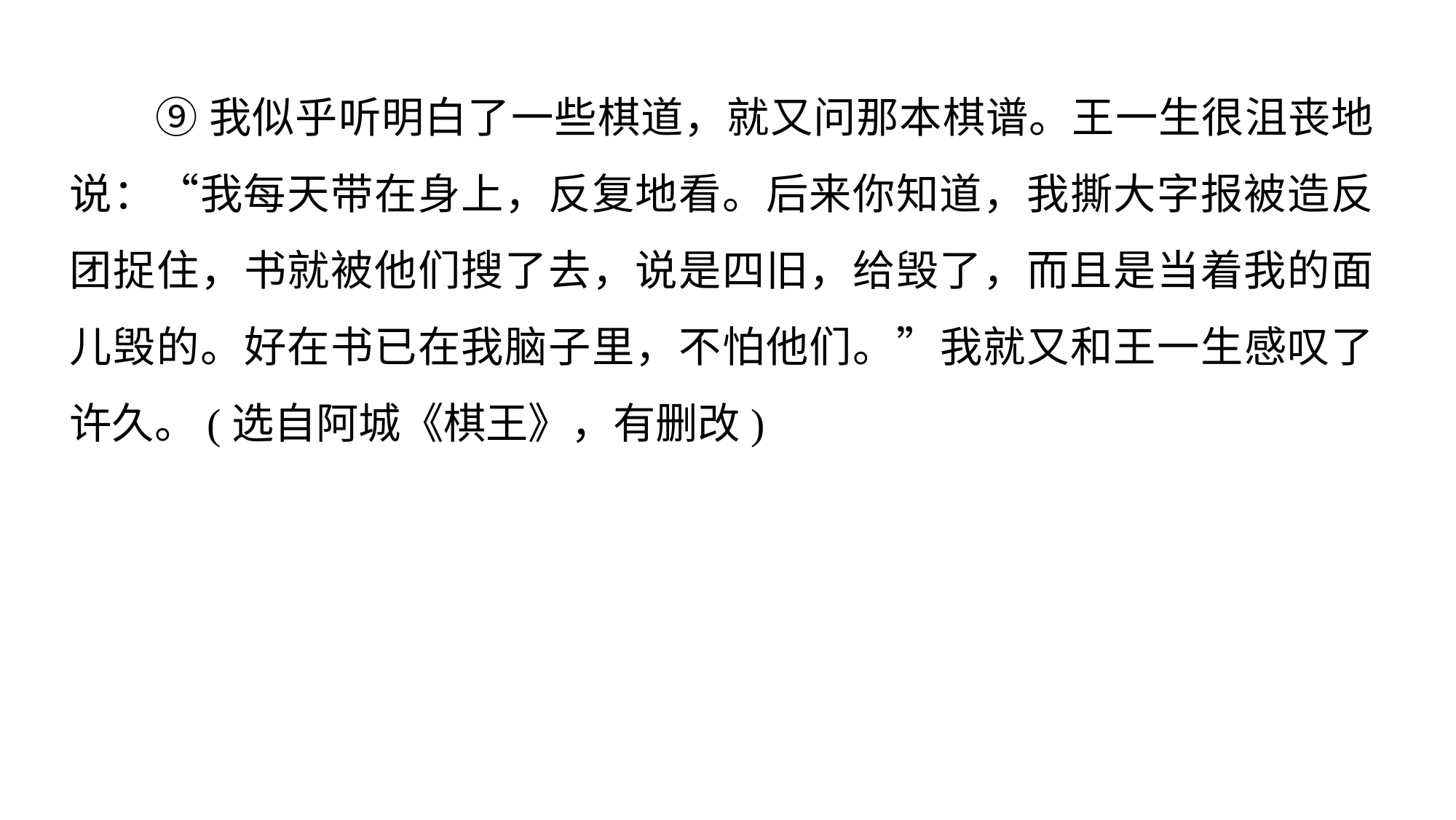

⑨我似乎听明白了一些棋道，就又问那本棋谱。王一生很沮丧地说：“我每天带在身上，反复地看。后来你知道，我撕大字报被造反团捉住，书就被他们搜了去，说是四旧，给毁了，而且是当着我的面儿毁的。好在书已在我脑子里，不怕他们。”我就又和王一生感叹了许久。(选自阿城《棋王》，有删改)